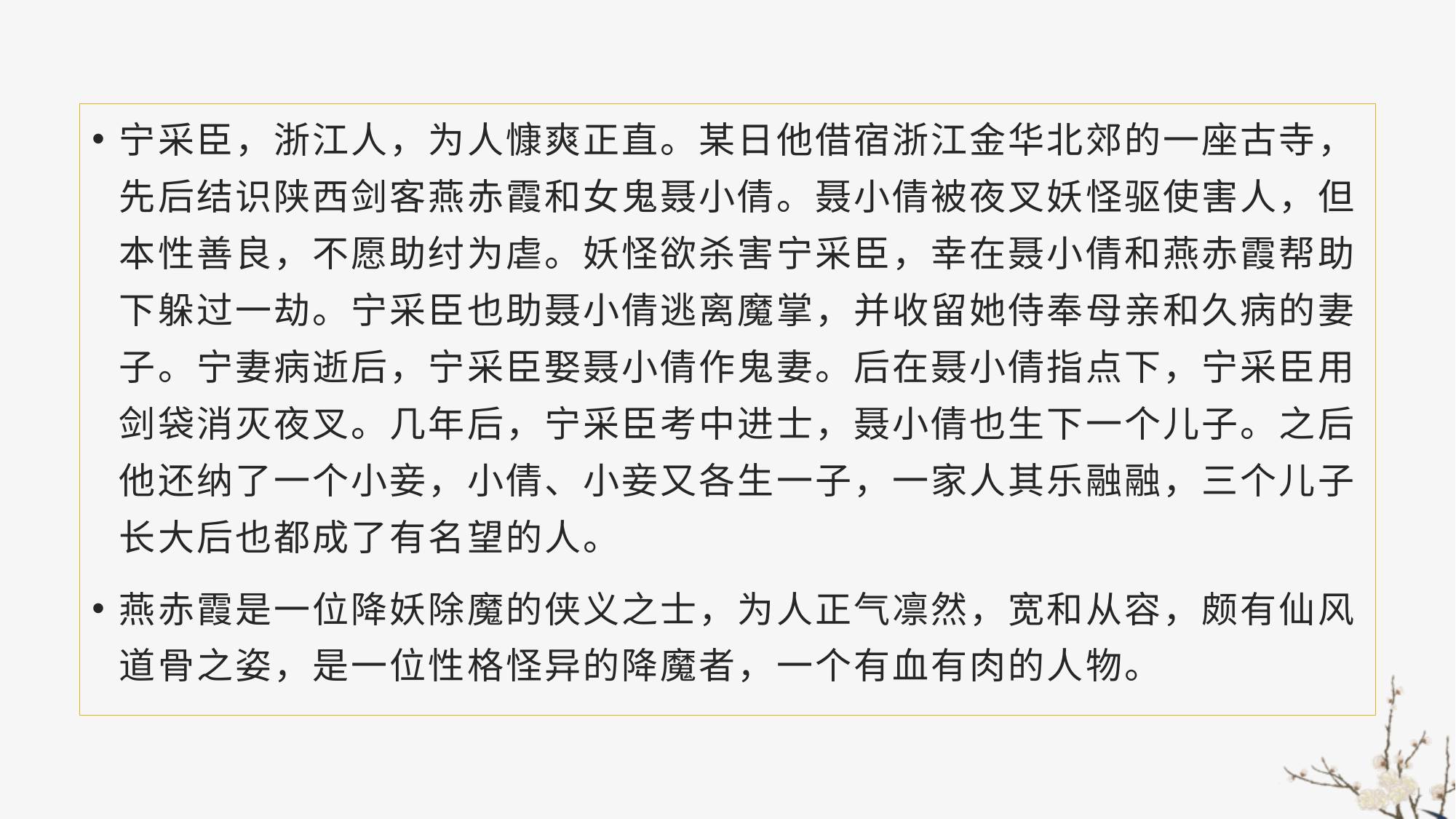

宁采臣，浙江人，为人慷爽正直。某日他借宿浙江金华北郊的一座古寺，先后结识陕西剑客燕赤霞和女鬼聂小倩。聂小倩被夜叉妖怪驱使害人，但本性善良，不愿助纣为虐。妖怪欲杀害宁采臣，幸在聂小倩和燕赤霞帮助下躲过一劫。宁采臣也助聂小倩逃离魔掌，并收留她侍奉母亲和久病的妻子。宁妻病逝后，宁采臣娶聂小倩作鬼妻。后在聂小倩指点下，宁采臣用剑袋消灭夜叉。几年后，宁采臣考中进士，聂小倩也生下一个儿子。之后他还纳了一个小妾，小倩、小妾又各生一子，一家人其乐融融，三个儿子长大后也都成了有名望的人。
燕赤霞是一位降妖除魔的侠义之士，为人正气凛然，宽和从容，颇有仙风道骨之姿，是一位性格怪异的降魔者，一个有血有肉的人物。